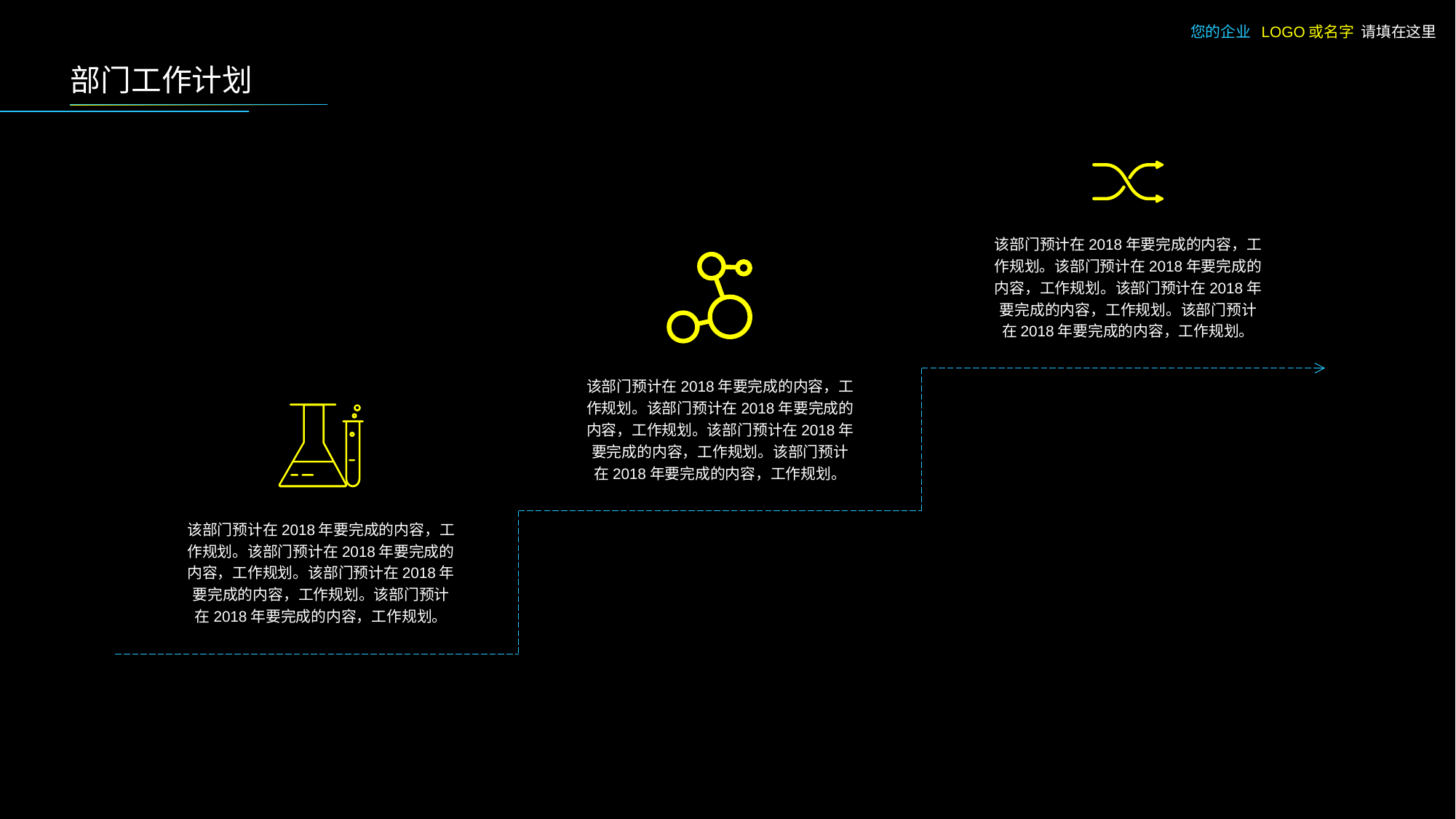

您的企业  LOGO或名字  请填在这里
部门工作计划

该部门预计在2018年要完成的内容，工作规划。该部门预计在2018年要完成的内容，工作规划。该部门预计在2018年要完成的内容，工作规划。该部门预计在2018年要完成的内容，工作规划。

该部门预计在2018年要完成的内容，工作规划。该部门预计在2018年要完成的内容，工作规划。该部门预计在2018年要完成的内容，工作规划。该部门预计在2018年要完成的内容，工作规划。

该部门预计在2018年要完成的内容，工作规划。该部门预计在2018年要完成的内容，工作规划。该部门预计在2018年要完成的内容，工作规划。该部门预计在2018年要完成的内容，工作规划。